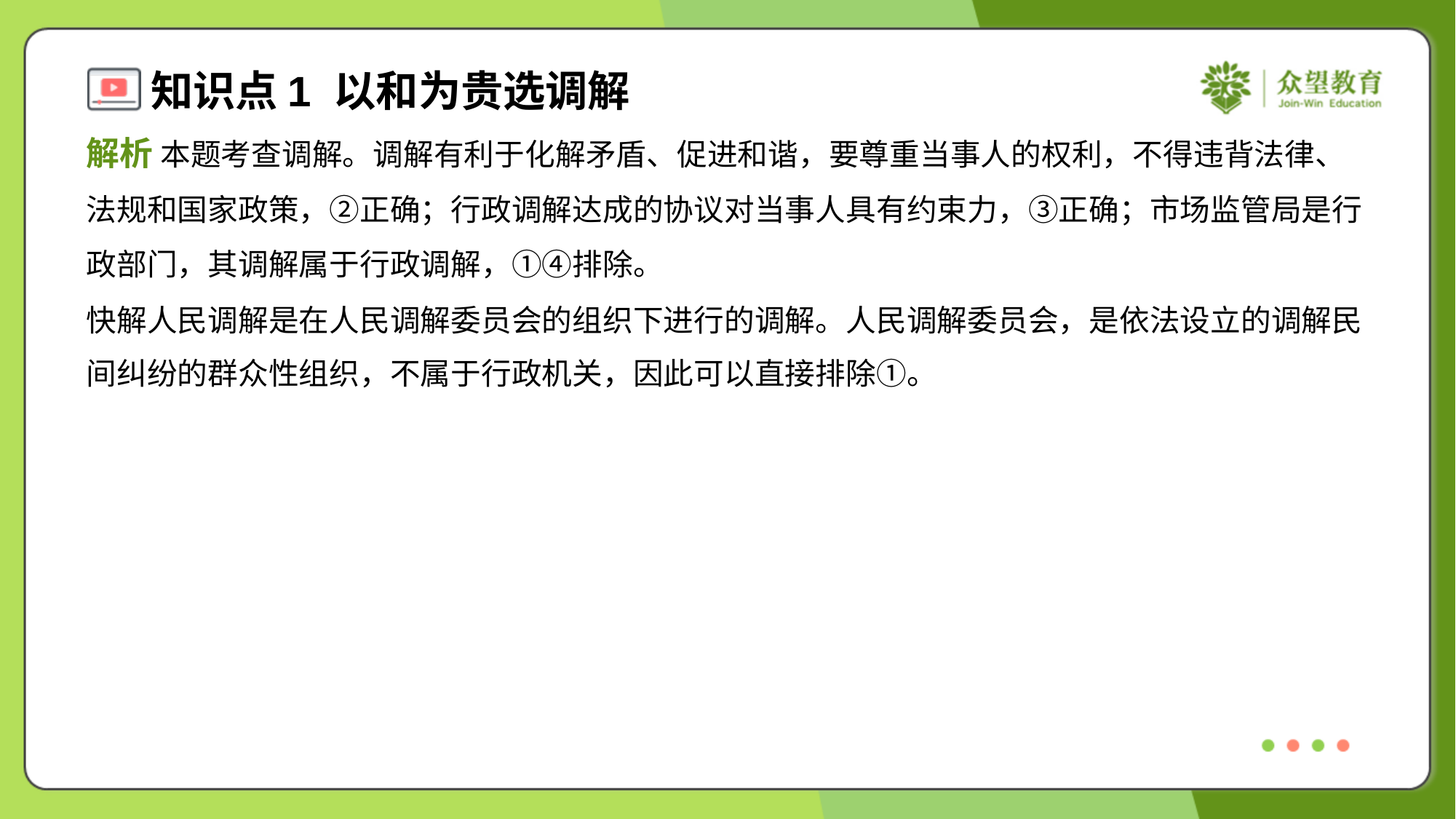

解析 本题考查调解。调解有利于化解矛盾、促进和谐，要尊重当事人的权利，不得违背法律、
法规和国家政策，②正确；行政调解达成的协议对当事人具有约束力，③正确；市场监管局是行
政部门，其调解属于行政调解，①④排除。
快解人民调解是在人民调解委员会的组织下进行的调解。人民调解委员会，是依法设立的调解民
间纠纷的群众性组织，不属于行政机关，因此可以直接排除①。